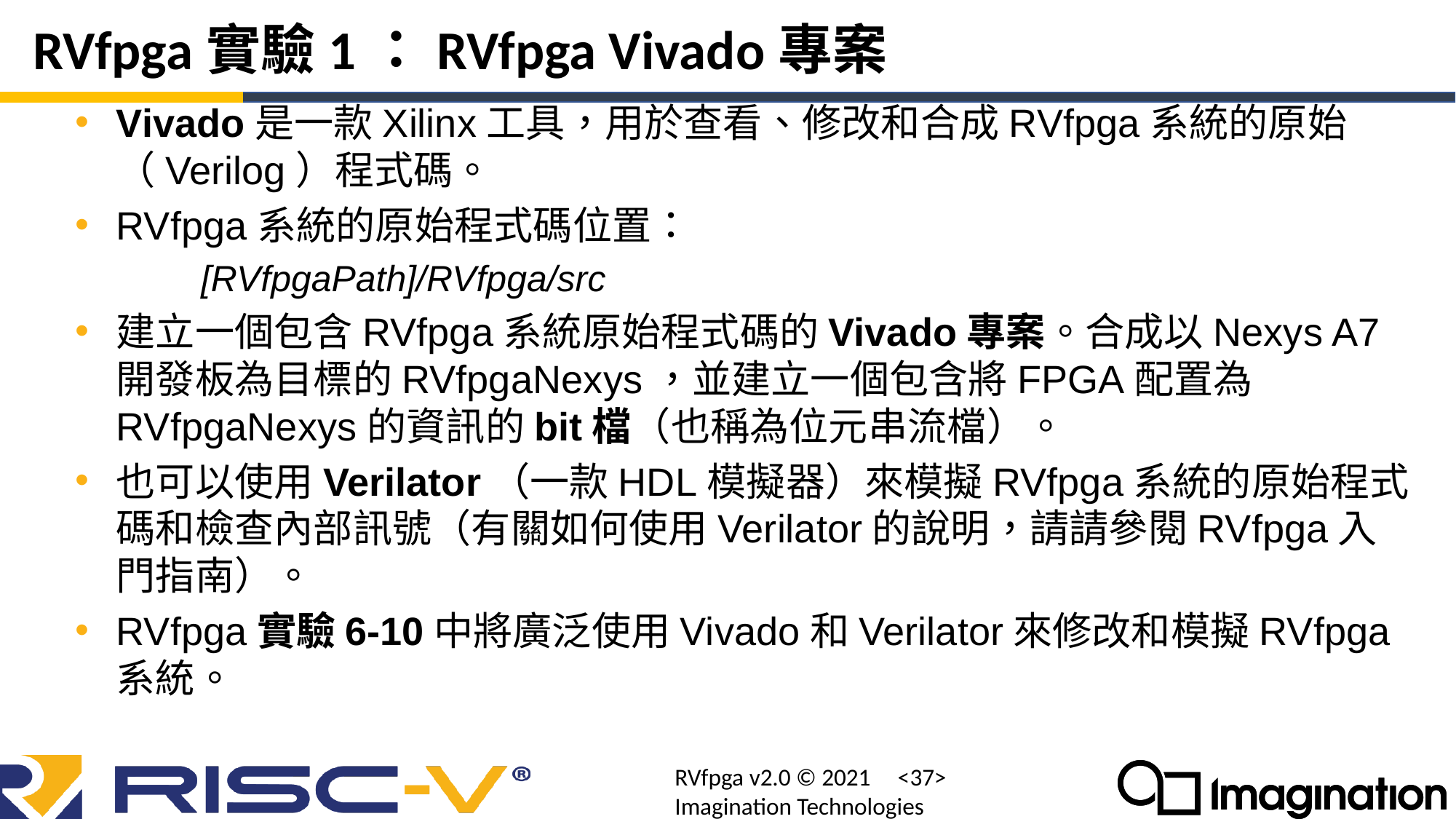

# RVfpga實驗1：RVfpga Vivado專案
Vivado是一款Xilinx工具，用於查看、修改和合成RVfpga系統的原始（Verilog）程式碼。
RVfpga系統的原始程式碼位置：
               [RVfpgaPath]/RVfpga/src
建立一個包含RVfpga系統原始程式碼的Vivado專案。合成以Nexys A7開發板為目標的RVfpgaNexys，並建立一個包含將FPGA配置為RVfpgaNexys的資訊的bit檔（也稱為位元串流檔）。
也可以使用Verilator（一款HDL模擬器）來模擬RVfpga系統的原始程式
碼和檢查內部訊號（有關如何使用Verilator的說明，請請參閱RVfpga入門指南）。
RVfpga實驗6-10中將廣泛使用Vivado和Verilator來修改和模擬RVfpga系統。